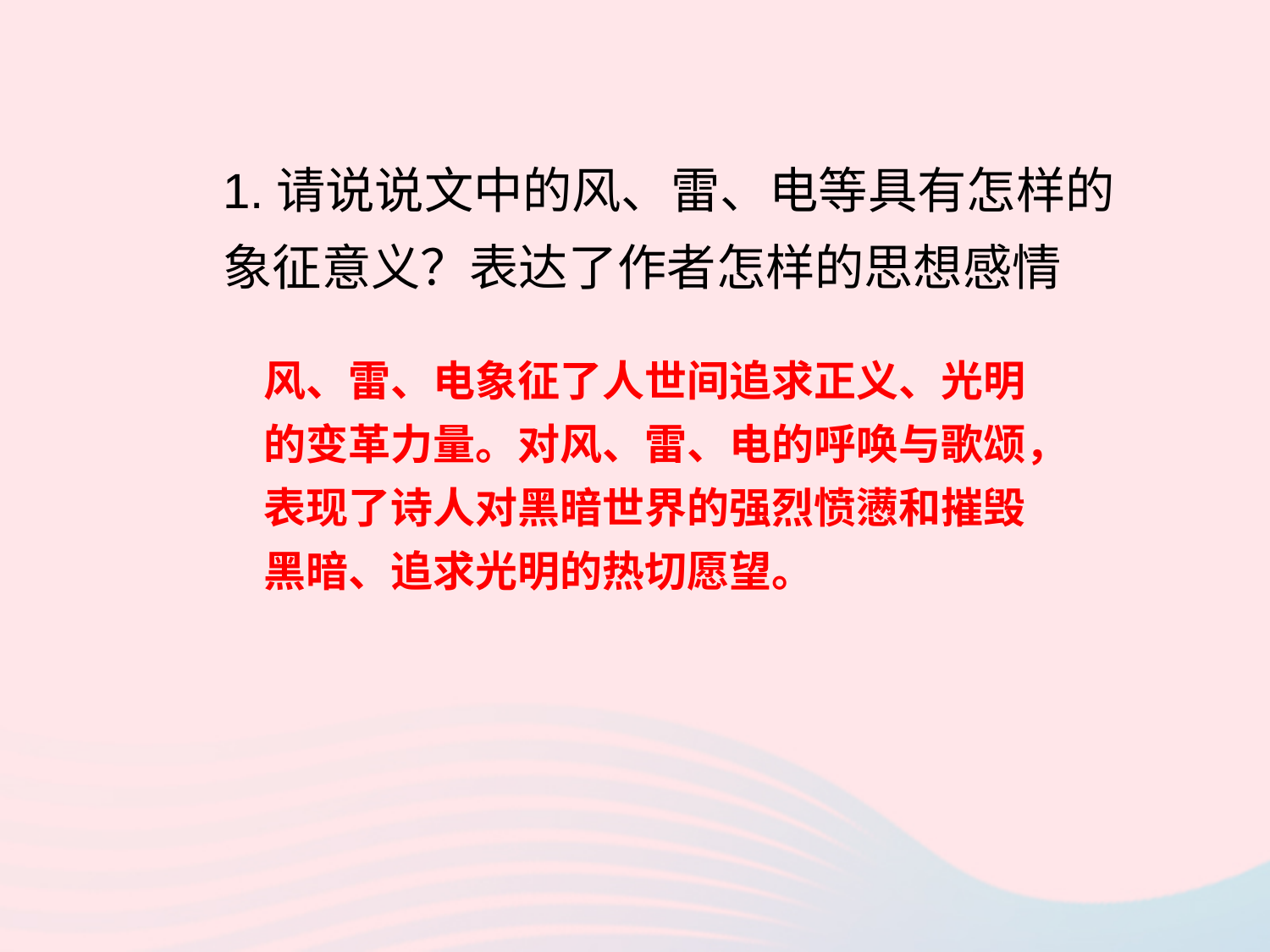

1.请说说文中的风、雷、电等具有怎样的象征意义？表达了作者怎样的思想感情
风、雷、电象征了人世间追求正义、光明的变革力量。对风、雷、电的呼唤与歌颂，表现了诗人对黑暗世界的强烈愤懑和摧毁黑暗、追求光明的热切愿望。